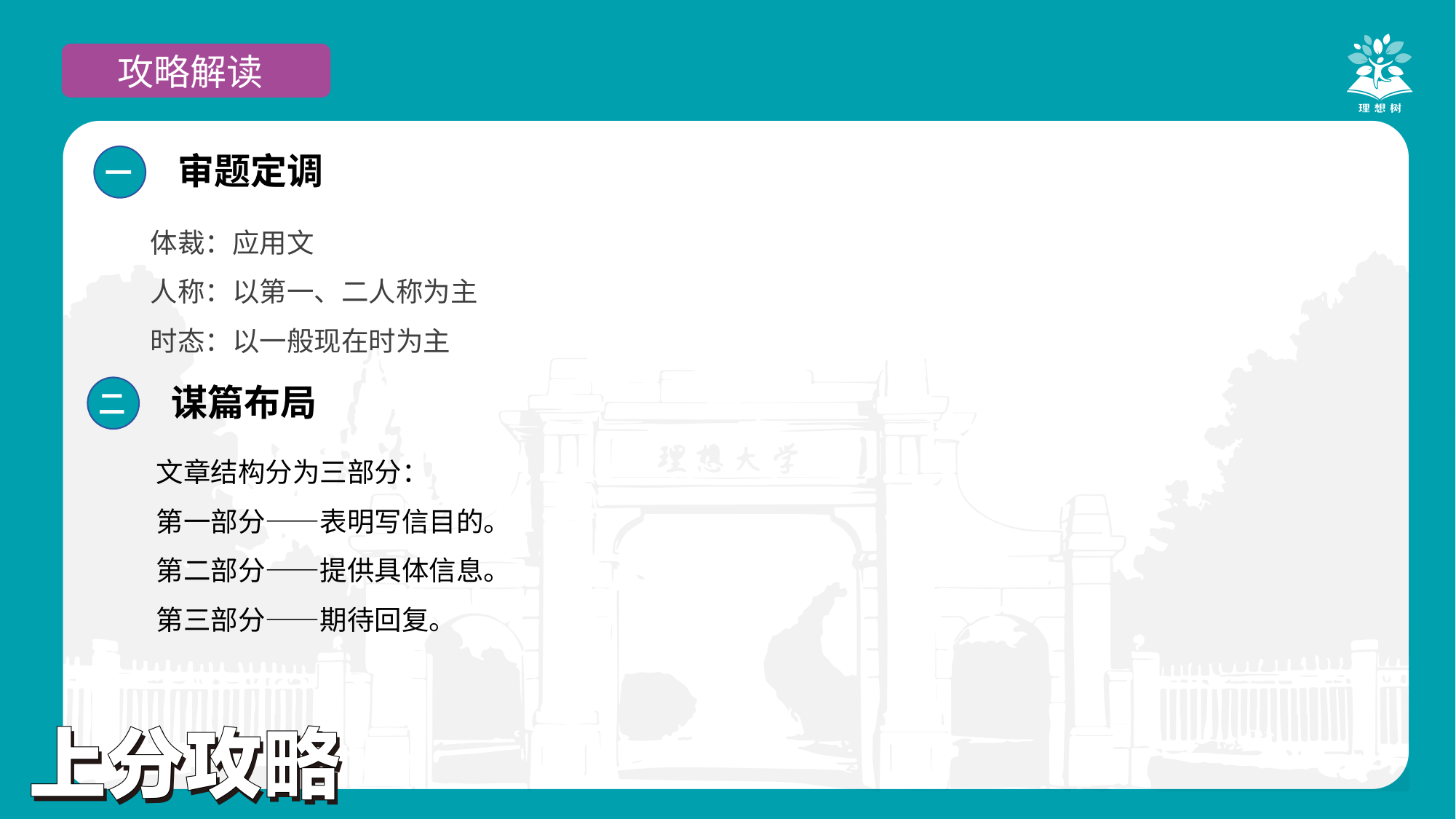

攻略解读
审题定调

一
体裁：应用文
人称：以第一、二人称为主
时态：以一般现在时为主
谋篇布局

二
文章结构分为三部分：
第一部分——表明写信目的。
第二部分——提供具体信息。
第三部分——期待回复。